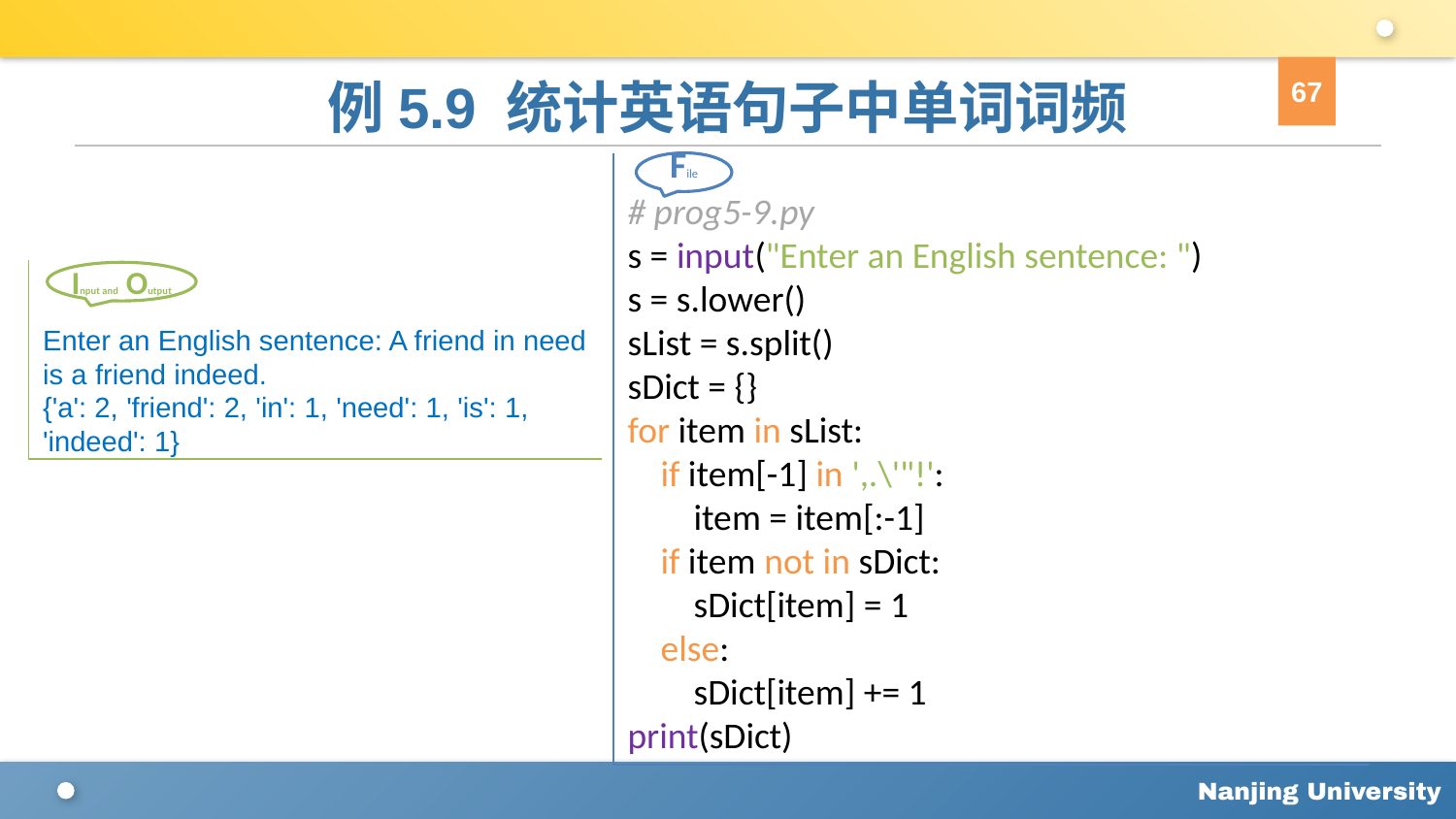

67
# 例5.9 统计英语句子中单词词频

# prog5-9.py
s = input("Enter an English sentence: ")
s = s.lower()
sList = s.split()
sDict = {}
for item in sList:
    if item[-1] in ',.\'"!':
        item = item[:-1]
    if item not in sDict:
        sDict[item] = 1
    else:
        sDict[item] += 1
print(sDict)
File

Enter an English sentence: A friend in need is a friend indeed.
{'a': 2, 'friend': 2, 'in': 1, 'need': 1, 'is': 1, 'indeed': 1}
Input and Output